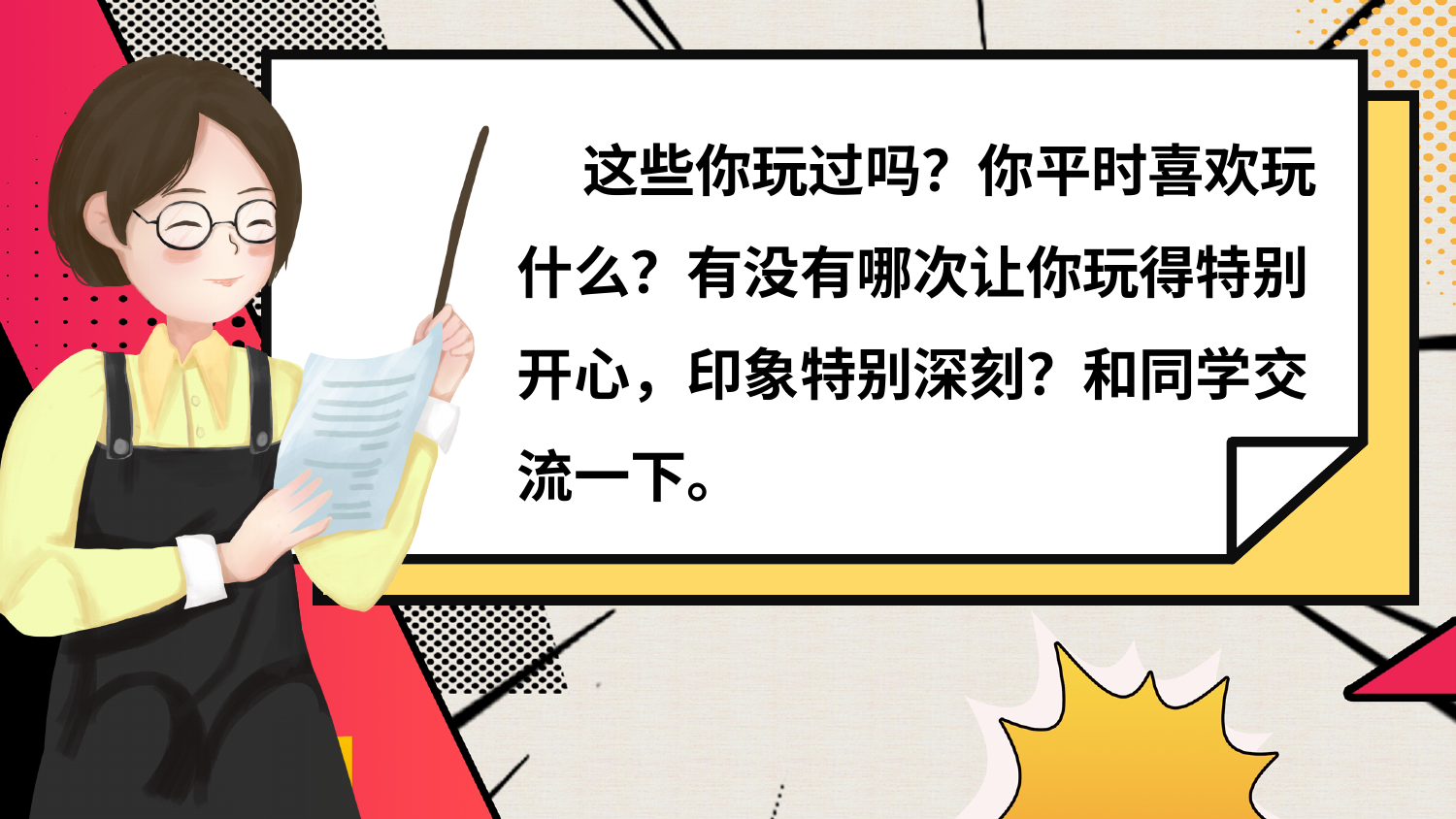

这些你玩过吗？你平时喜欢玩什么？有没有哪次让你玩得特别开心，印象特别深刻？和同学交流一下。